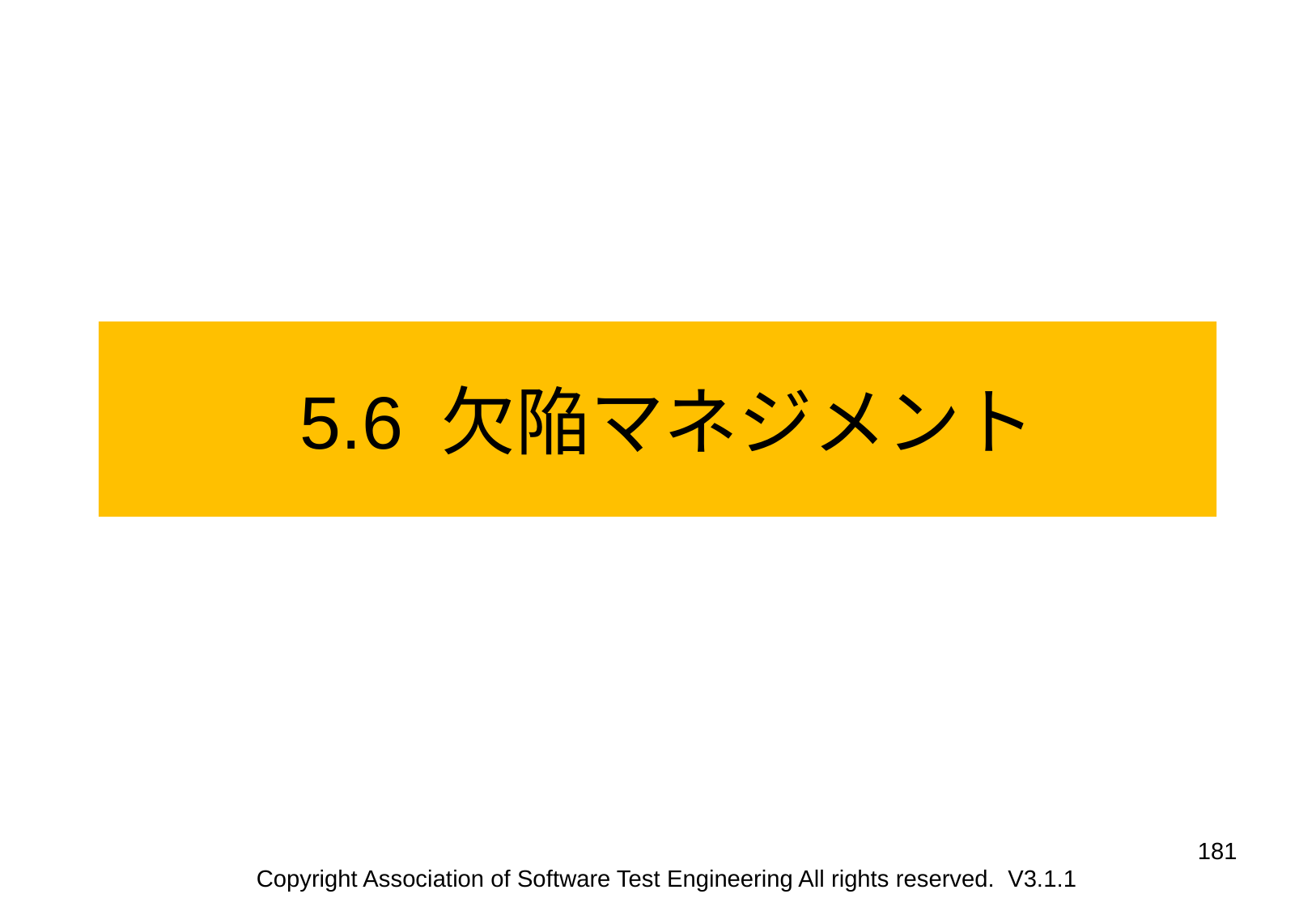

5.6 欠陥マネジメント
181
Copyright Association of Software Test Engineering All rights reserved.  V3.1.1